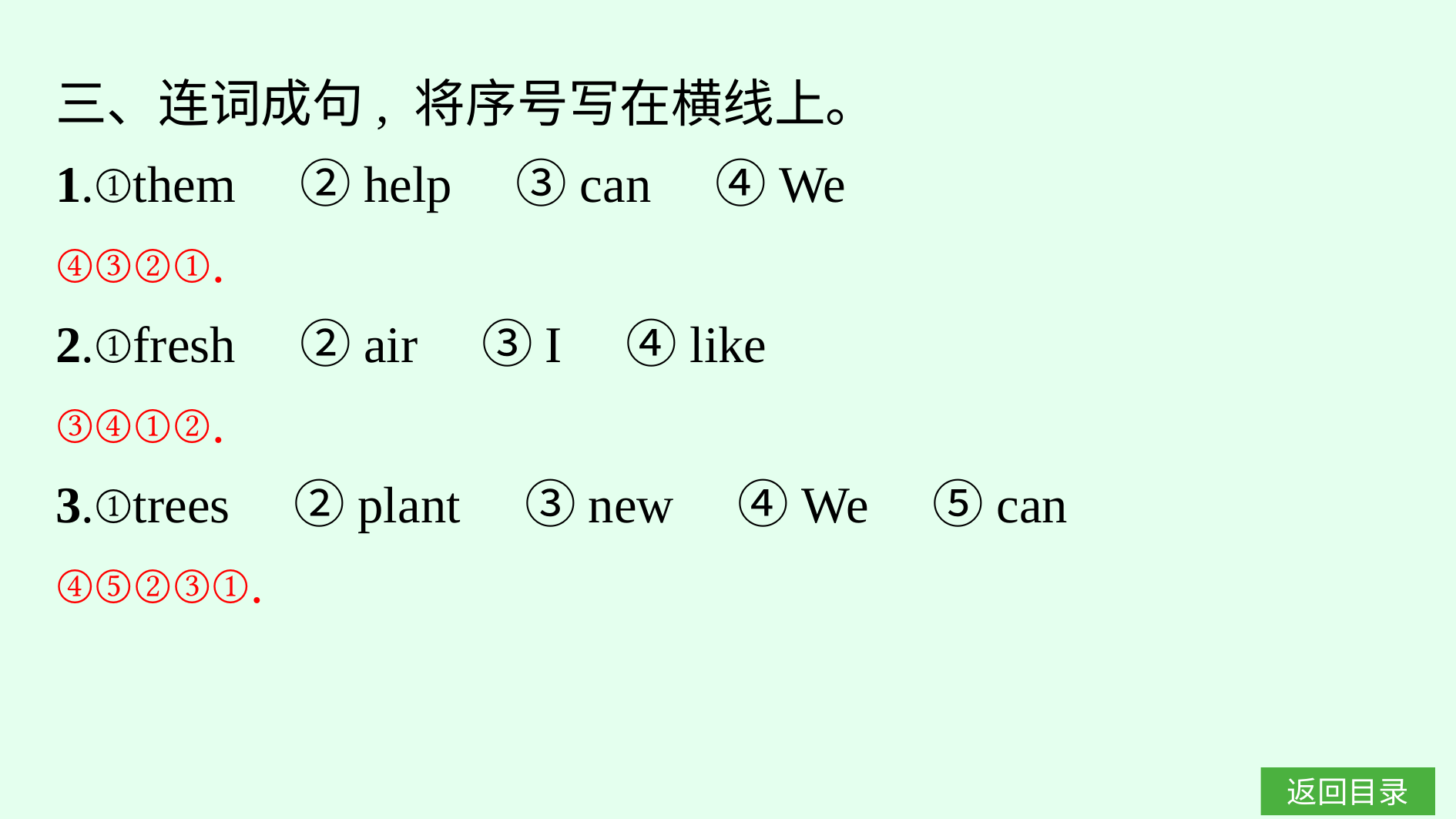

三、连词成句, 将序号写在横线上。
1.①them　②help　③can　④We
④③②①.
2.①fresh　②air　③I　④like
③④①②.
3.①trees　②plant　③new　④We　⑤can
④⑤②③①.